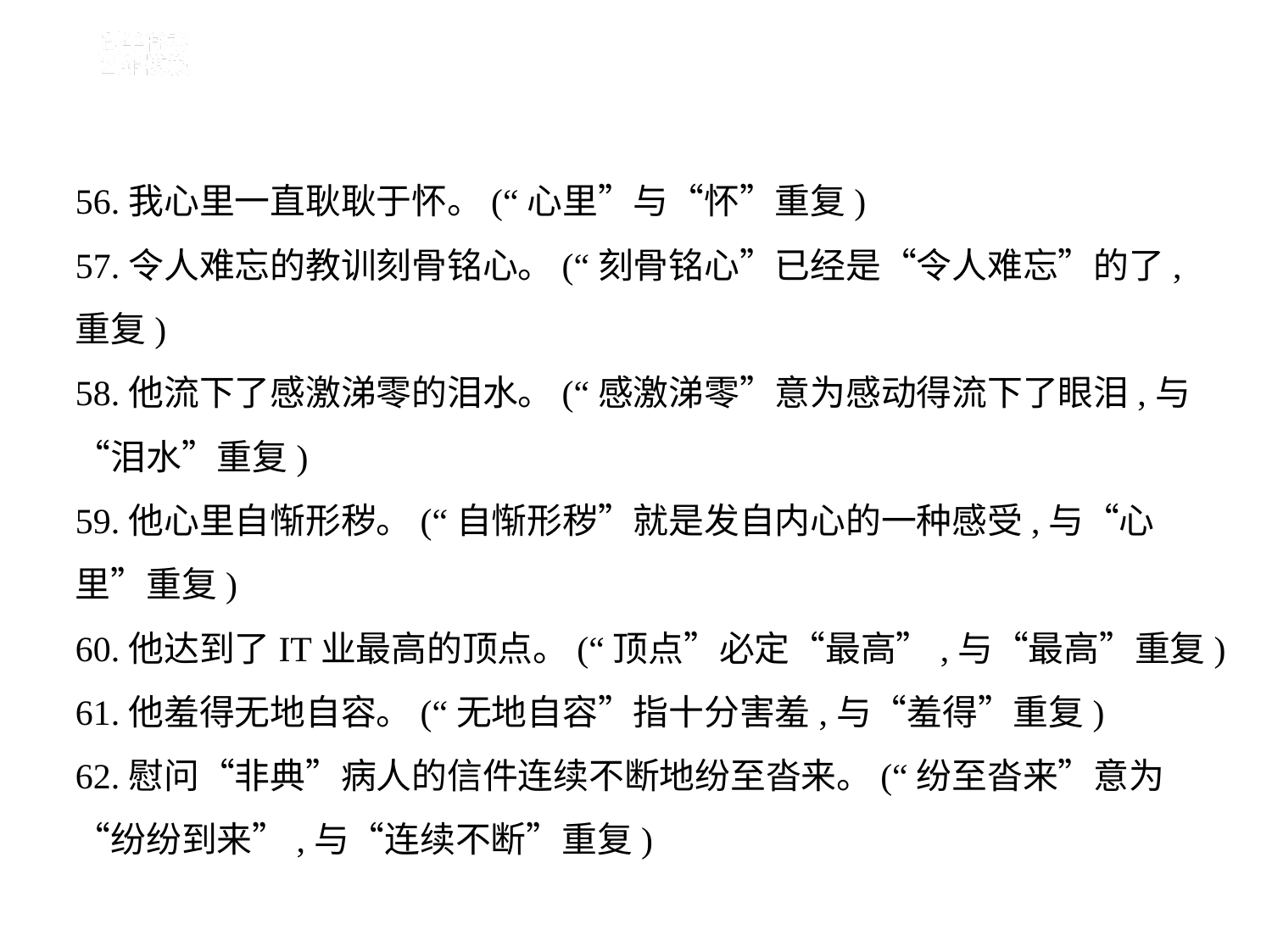

56.我心里一直耿耿于怀。(“心里”与“怀”重复)
57.令人难忘的教训刻骨铭心。(“刻骨铭心”已经是“令人难忘”的了,
重复)
58.他流下了感激涕零的泪水。(“感激涕零”意为感动得流下了眼泪,与
“泪水”重复)
59.他心里自惭形秽。(“自惭形秽”就是发自内心的一种感受,与“心
里”重复)
60.他达到了IT业最高的顶点。(“顶点”必定“最高”,与“最高”重复)
61.他羞得无地自容。(“无地自容”指十分害羞,与“羞得”重复)
62.慰问“非典”病人的信件连续不断地纷至沓来。(“纷至沓来”意为
“纷纷到来”,与“连续不断”重复)